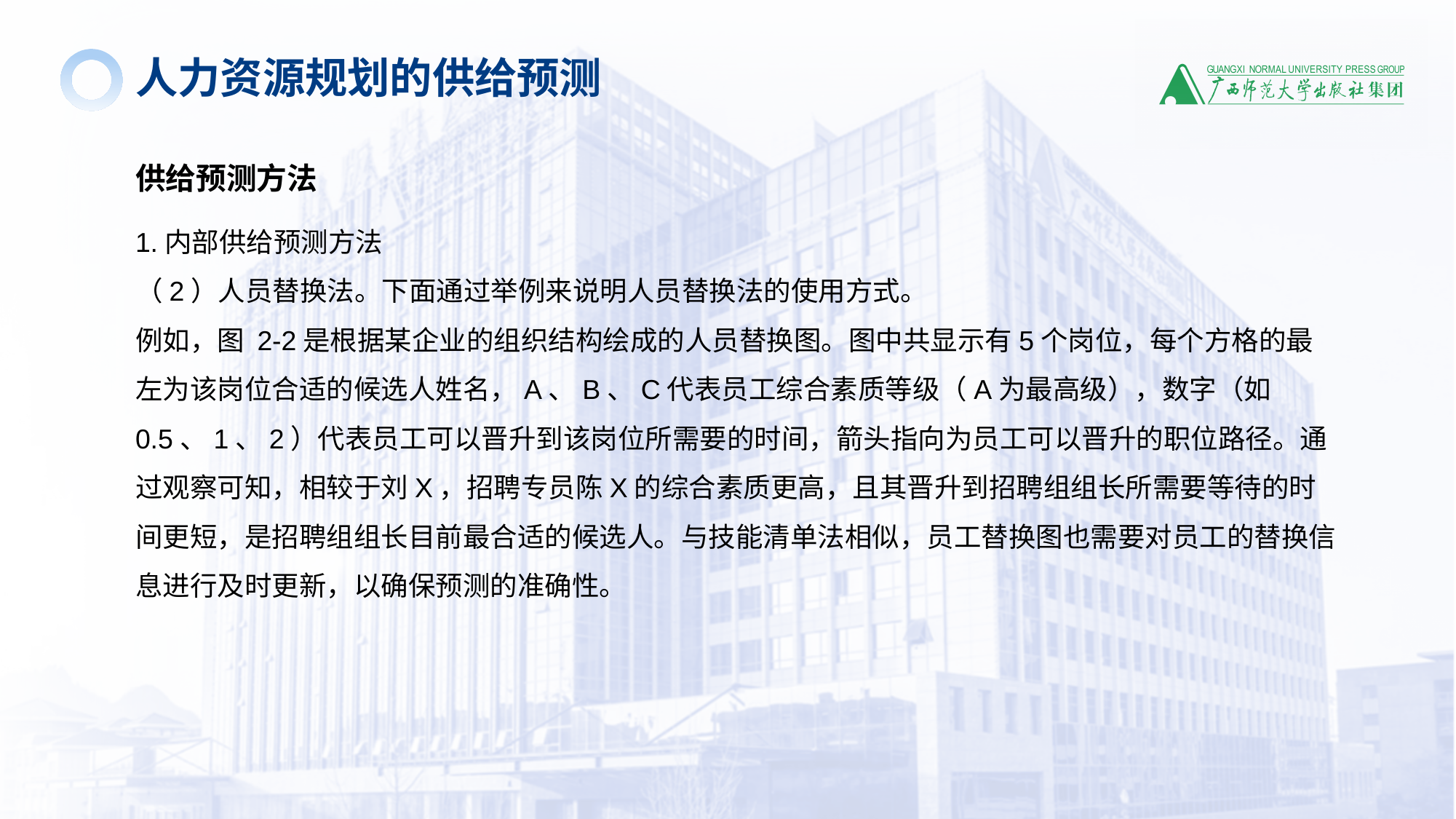

人力资源规划的供给预测

供给预测方法
1.内部供给预测方法
（2）人员替换法。下面通过举例来说明人员替换法的使用方式。
例如，图 2-2是根据某企业的组织结构绘成的人员替换图。图中共显示有5个岗位，每个方格的最左为该岗位合适的候选人姓名，A、B、C代表员工综合素质等级（A为最高级），数字（如0.5、1、2）代表员工可以晋升到该岗位所需要的时间，箭头指向为员工可以晋升的职位路径。通过观察可知，相较于刘X，招聘专员陈X的综合素质更高，且其晋升到招聘组组长所需要等待的时间更短，是招聘组组长目前最合适的候选人。与技能清单法相似，员工替换图也需要对员工的替换信息进行及时更新，以确保预测的准确性。